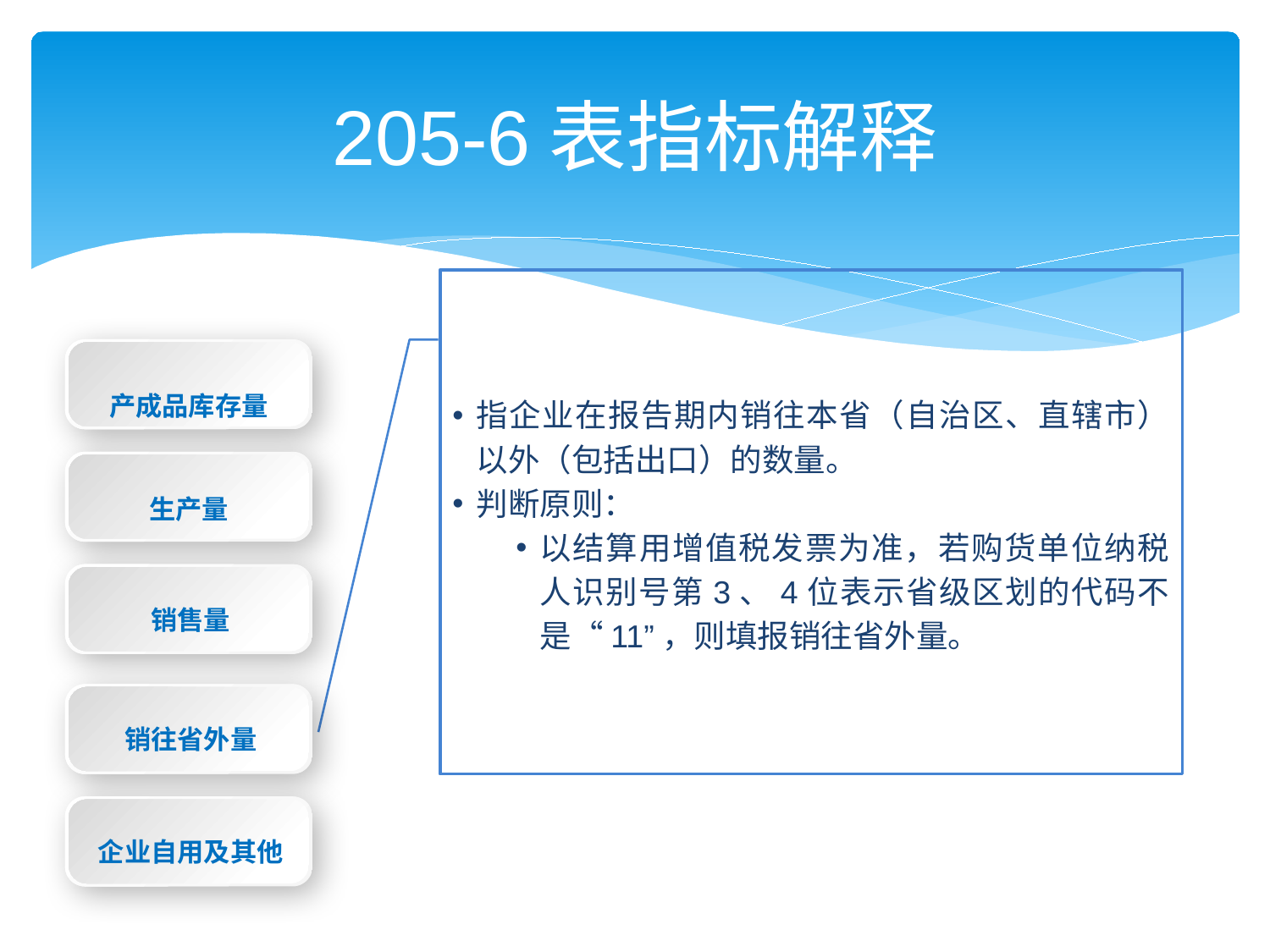

# 205-6表指标解释
指企业在报告期内销往本省（自治区、直辖市）以外（包括出口）的数量。
判断原则：
以结算用增值税发票为准，若购货单位纳税人识别号第3、4位表示省级区划的代码不是“11”，则填报销往省外量。

产成品库存量

生产量

销售量

销往省外量

企业自用及其他
9